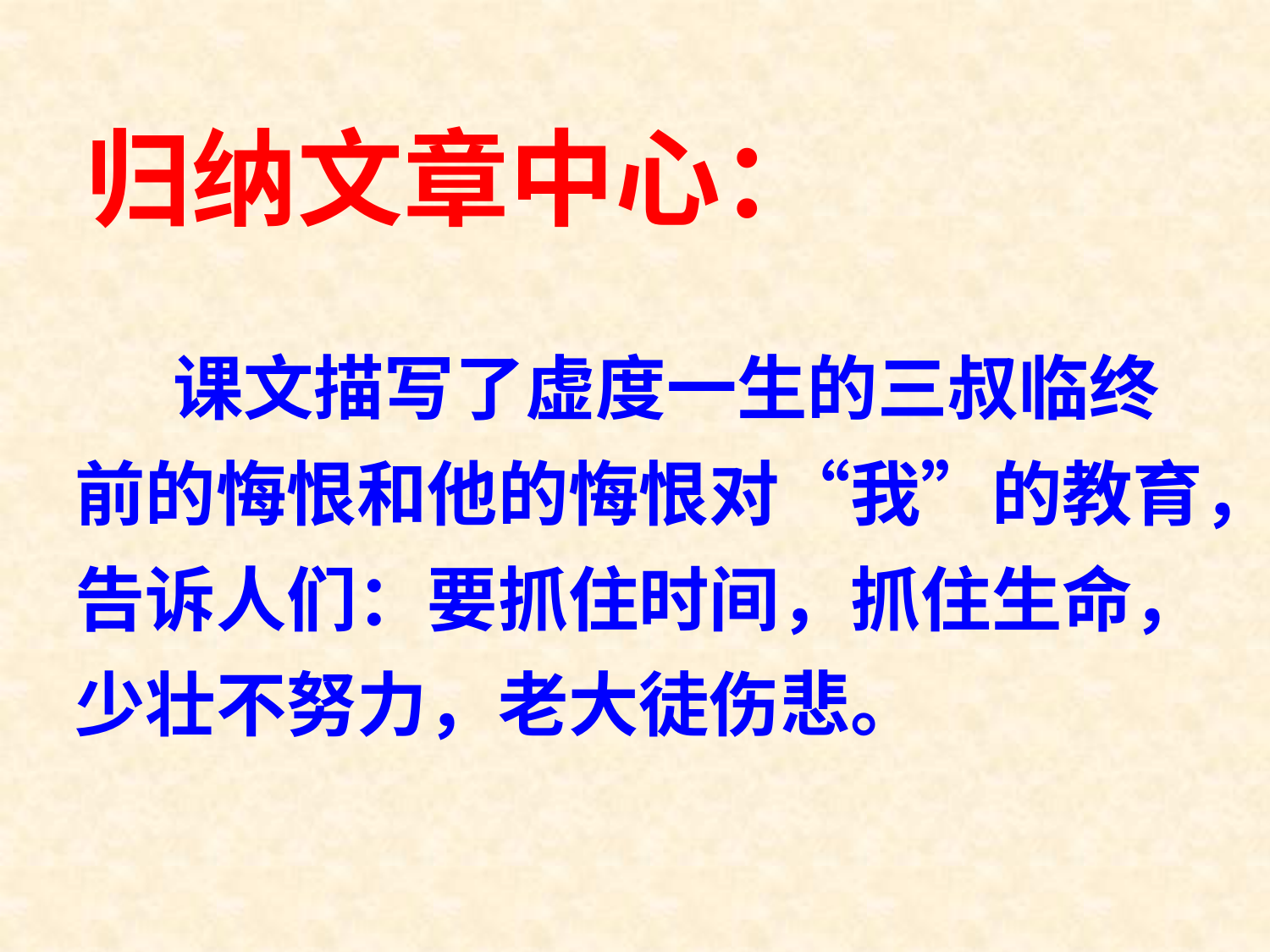

# 归纳文章中心：
        课文描写了虚度一生的三叔临终前的悔恨和他的悔恨对“我”的教育，告诉人们：要抓住时间，抓住生命，少壮不努力，老大徒伤悲。